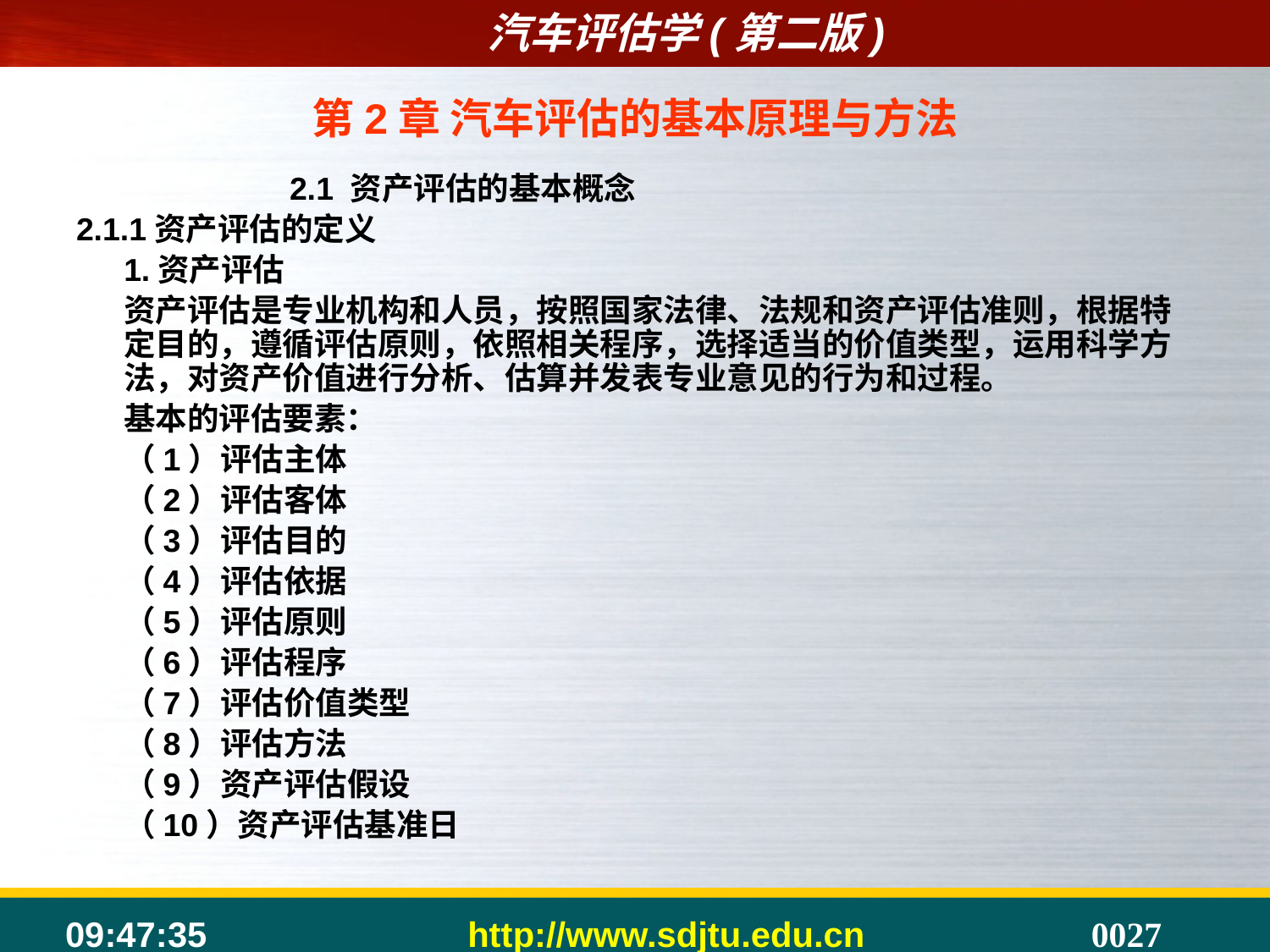

第2章 汽车评估的基本原理与方法
                        2.1 资产评估的基本概念
2.1.1资产评估的定义
	1.资产评估
	资产评估是专业机构和人员，按照国家法律、法规和资产评估准则，根据特定目的，遵循评估原则，依照相关程序，选择适当的价值类型，运用科学方法，对资产价值进行分析、估算并发表专业意见的行为和过程。
	基本的评估要素：
	（1）评估主体
	（2）评估客体
	（3）评估目的
	（4）评估依据
	（5）评估原则
	（6）评估程序
	（7）评估价值类型
	（8）评估方法
	（9）资产评估假设
	（10）资产评估基准日